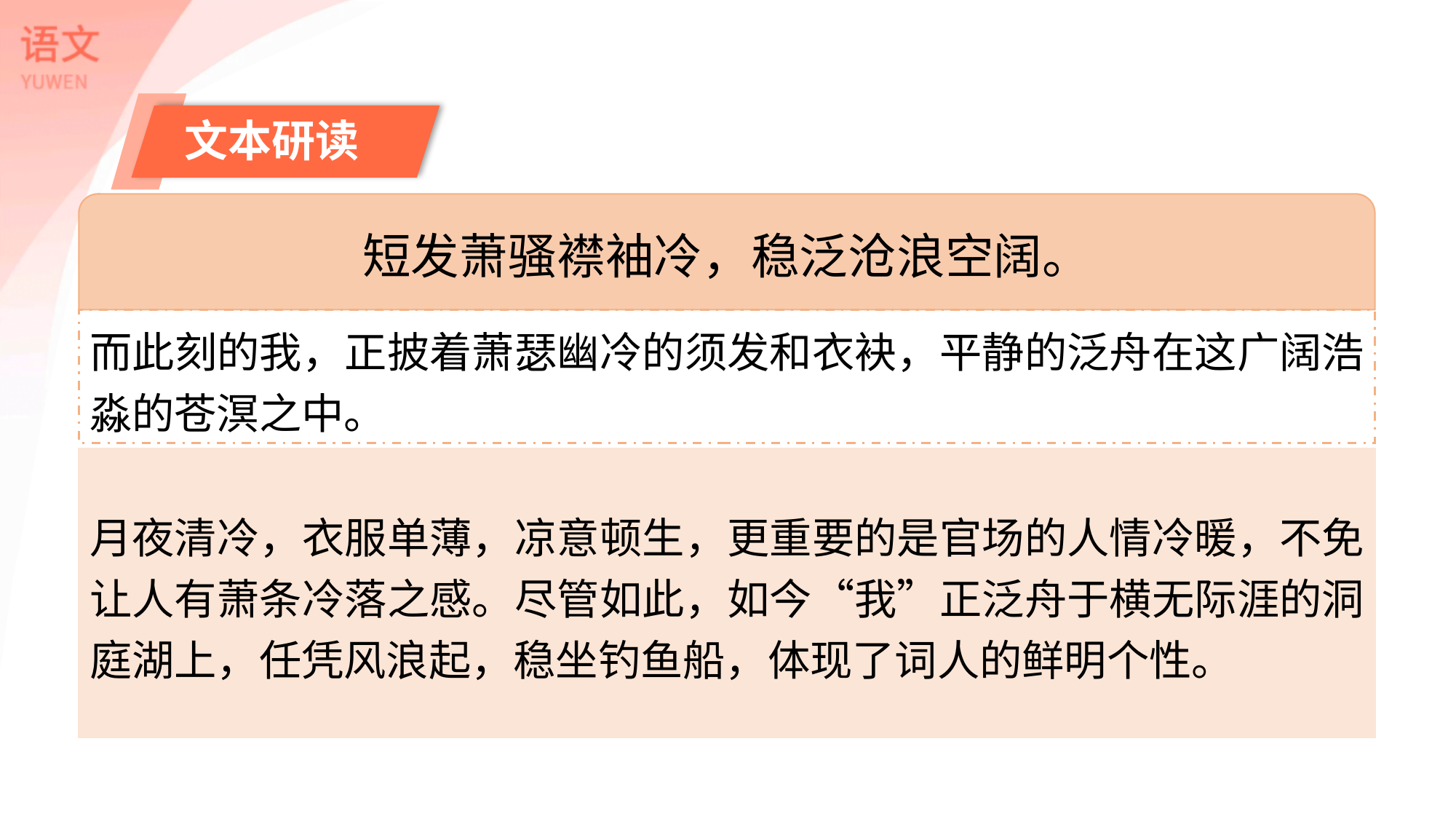

文本研读
短发萧骚襟袖冷，稳泛沧浪空阔。
而此刻的我，正披着萧瑟幽冷的须发和衣袂，平静的泛舟在这广阔浩淼的苍溟之中。
月夜清冷，衣服单薄，凉意顿生，更重要的是官场的人情冷暖，不免让人有萧条冷落之感。尽管如此，如今“我”正泛舟于横无际涯的洞庭湖上，任凭风浪起，稳坐钓鱼船，体现了词人的鲜明个性。